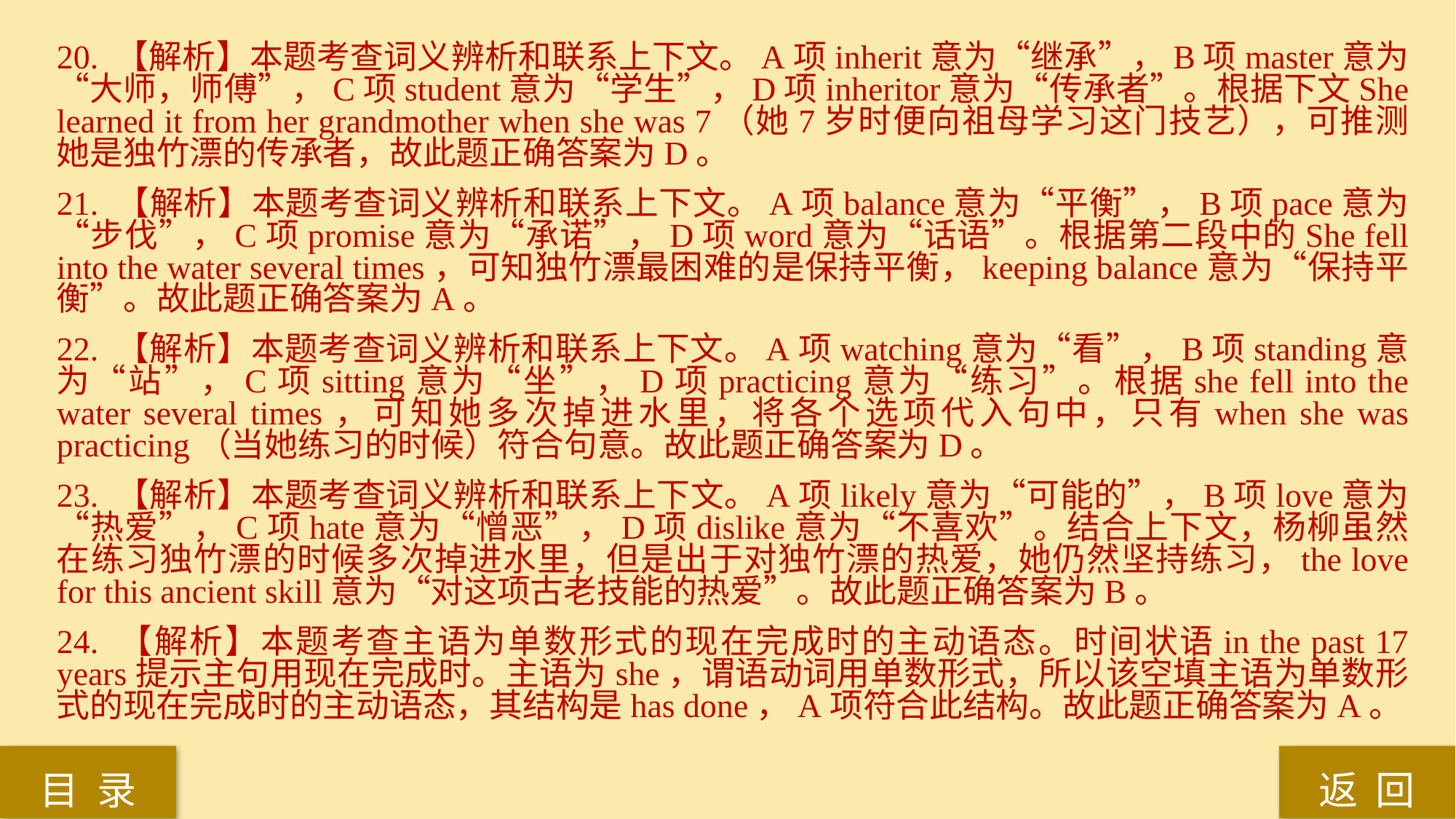

20. 【解析】本题考查词义辨析和联系上下文。A项inherit意为“继承”，B项master意为“大师，师傅”，C项student意为“学生”，D项inheritor意为“传承者”。根据下文She learned it from her grandmother when she was 7（她7岁时便向祖母学习这门技艺），可推测她是独竹漂的传承者，故此题正确答案为D。
21. 【解析】本题考查词义辨析和联系上下文。A项balance意为“平衡”，B项pace意为“步伐”，C项promise意为“承诺”，D项word意为“话语”。根据第二段中的She fell into the water several times，可知独竹漂最困难的是保持平衡，keeping balance意为“保持平衡”。故此题正确答案为A。
22. 【解析】本题考查词义辨析和联系上下文。A项watching意为“看”，B项standing意为“站”，C项sitting意为“坐”，D项practicing意为“练习”。根据she fell into the water several times，可知她多次掉进水里，将各个选项代入句中，只有when she was practicing（当她练习的时候）符合句意。故此题正确答案为D。
23. 【解析】本题考查词义辨析和联系上下文。A项likely意为“可能的”，B项love意为“热爱”，C项hate意为“憎恶”，D项dislike意为“不喜欢”。结合上下文，杨柳虽然在练习独竹漂的时候多次掉进水里，但是出于对独竹漂的热爱，她仍然坚持练习，the love for this ancient skill意为“对这项古老技能的热爱”。故此题正确答案为B。
24. 【解析】本题考查主语为单数形式的现在完成时的主动语态。时间状语in the past 17 years提示主句用现在完成时。主语为she，谓语动词用单数形式，所以该空填主语为单数形式的现在完成时的主动语态，其结构是has done，A项符合此结构。故此题正确答案为A。
返  回